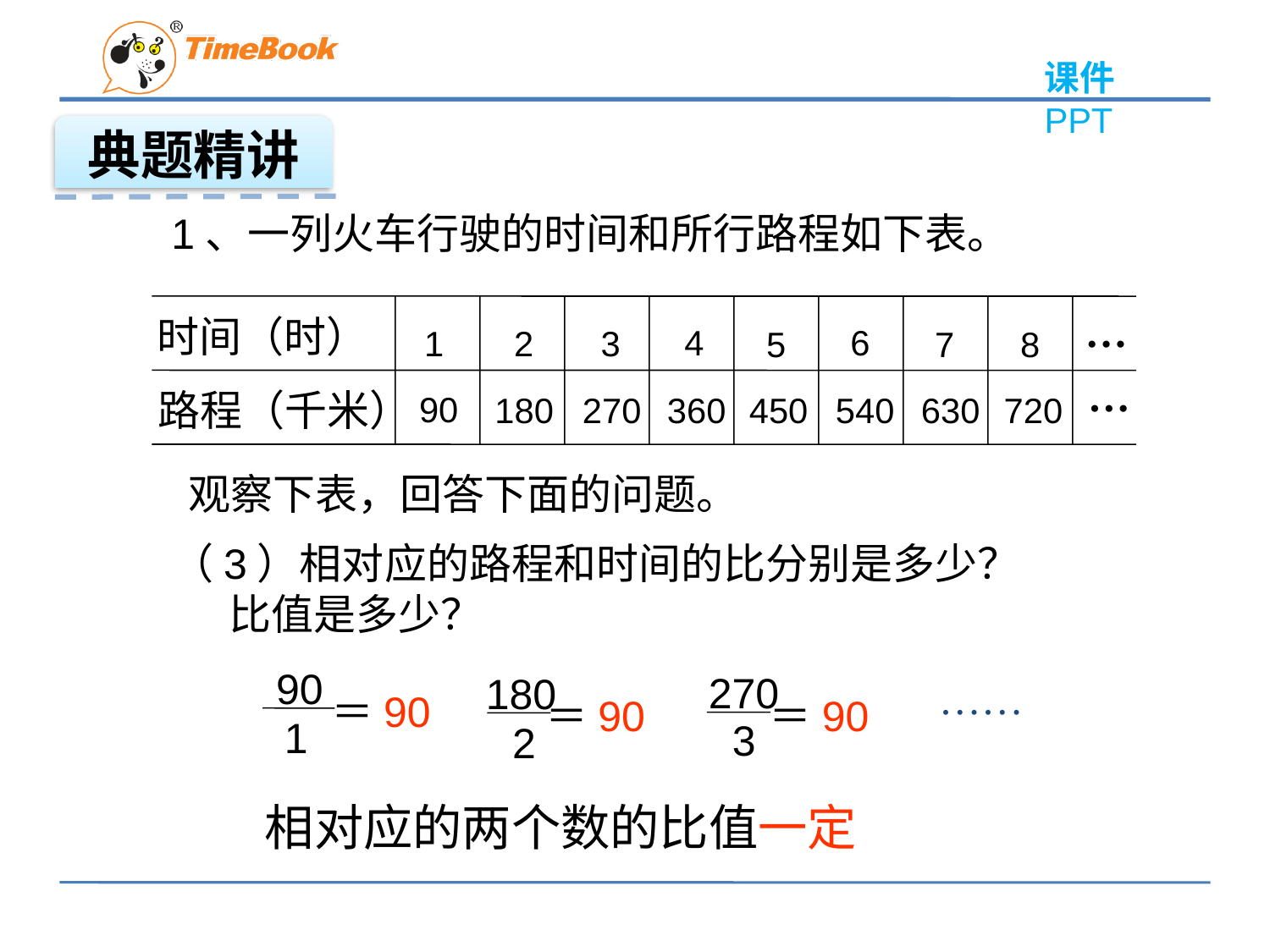

典题精讲
1、一列火车行驶的时间和所行路程如下表。

…
时间（时）
4
6
1
2
3
5
7
8
…

路程（千米）
90
180
270
360
450
540
630
720

观察下表，回答下面的问题。
（3）相对应的路程和时间的比分别是多少？
     比值是多少？
90
1

270
3

180
2

……
＝90
＝90
＝90
相对应的两个数的比值一定